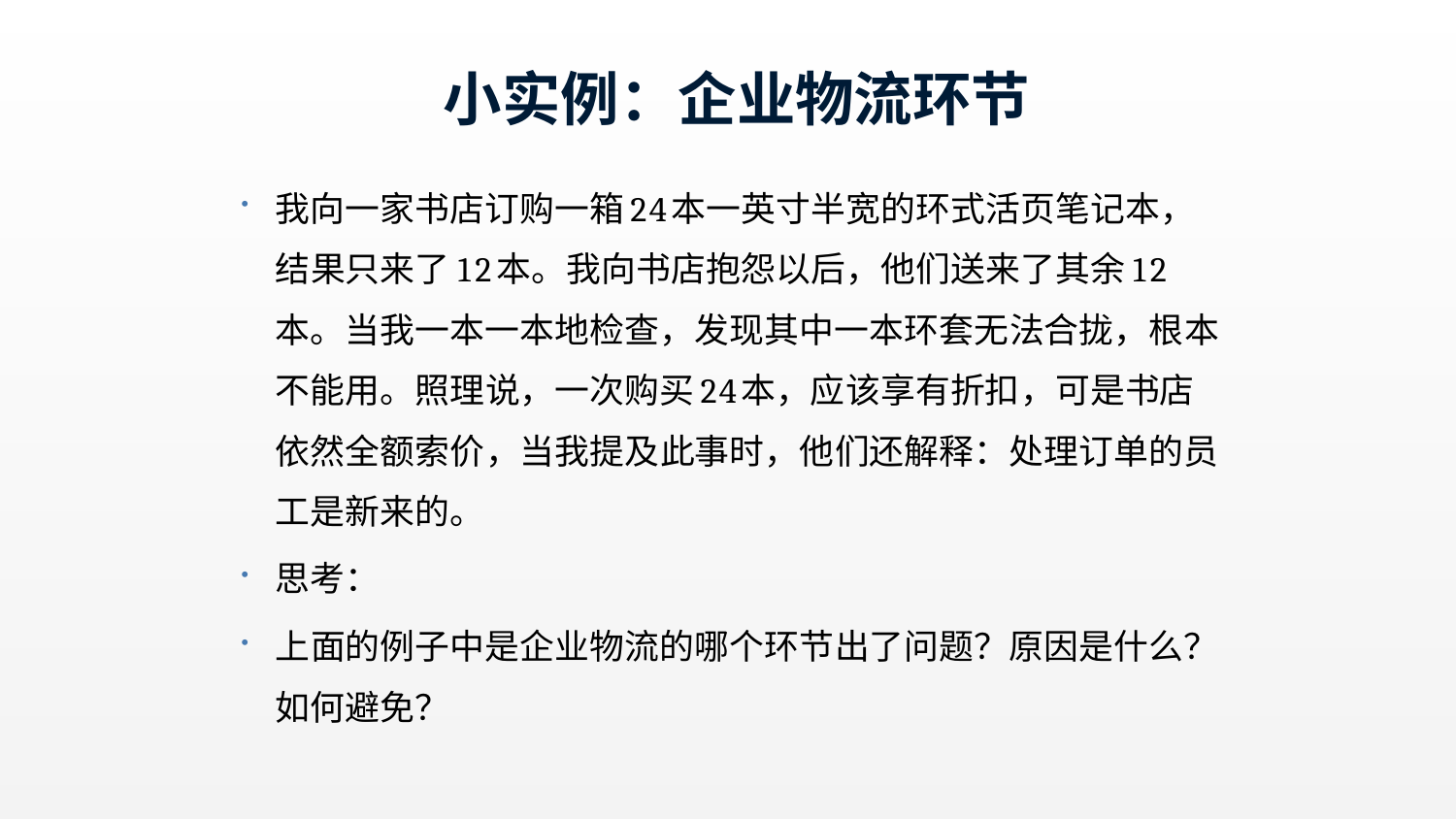

# 小实例：企业物流环节
我向一家书店订购一箱24本一英寸半宽的环式活页笔记本，结果只来了12本。我向书店抱怨以后，他们送来了其余12本。当我一本一本地检查，发现其中一本环套无法合拢，根本不能用。照理说，一次购买24本，应该享有折扣，可是书店依然全额索价，当我提及此事时，他们还解释：处理订单的员工是新来的。
思考：
上面的例子中是企业物流的哪个环节出了问题？原因是什么？如何避免？